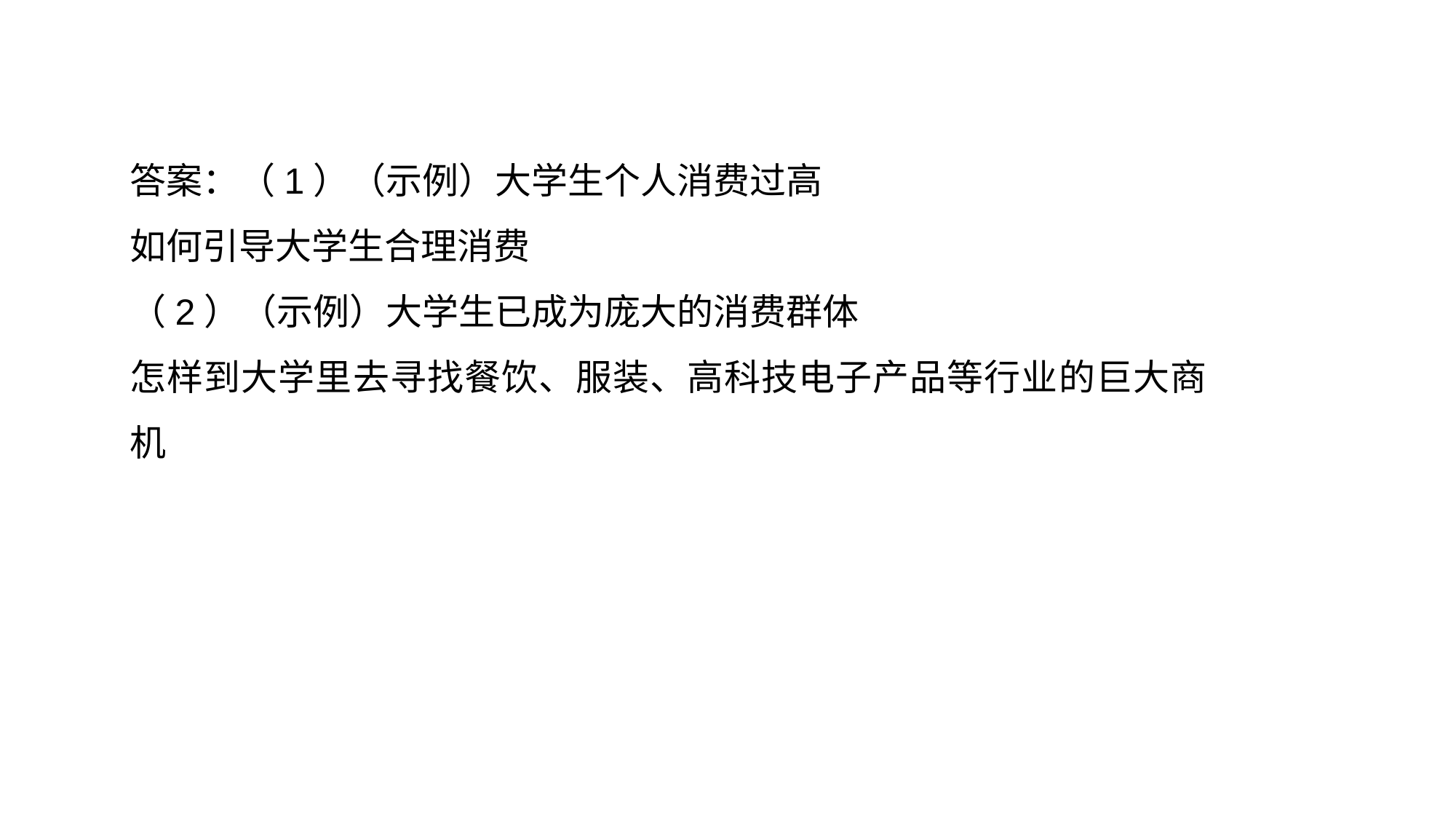

答案：（1）（示例）大学生个人消费过高
如何引导大学生合理消费
（2）（示例）大学生已成为庞大的消费群体
怎样到大学里去寻找餐饮、服装、高科技电子产品等行业的巨大商机